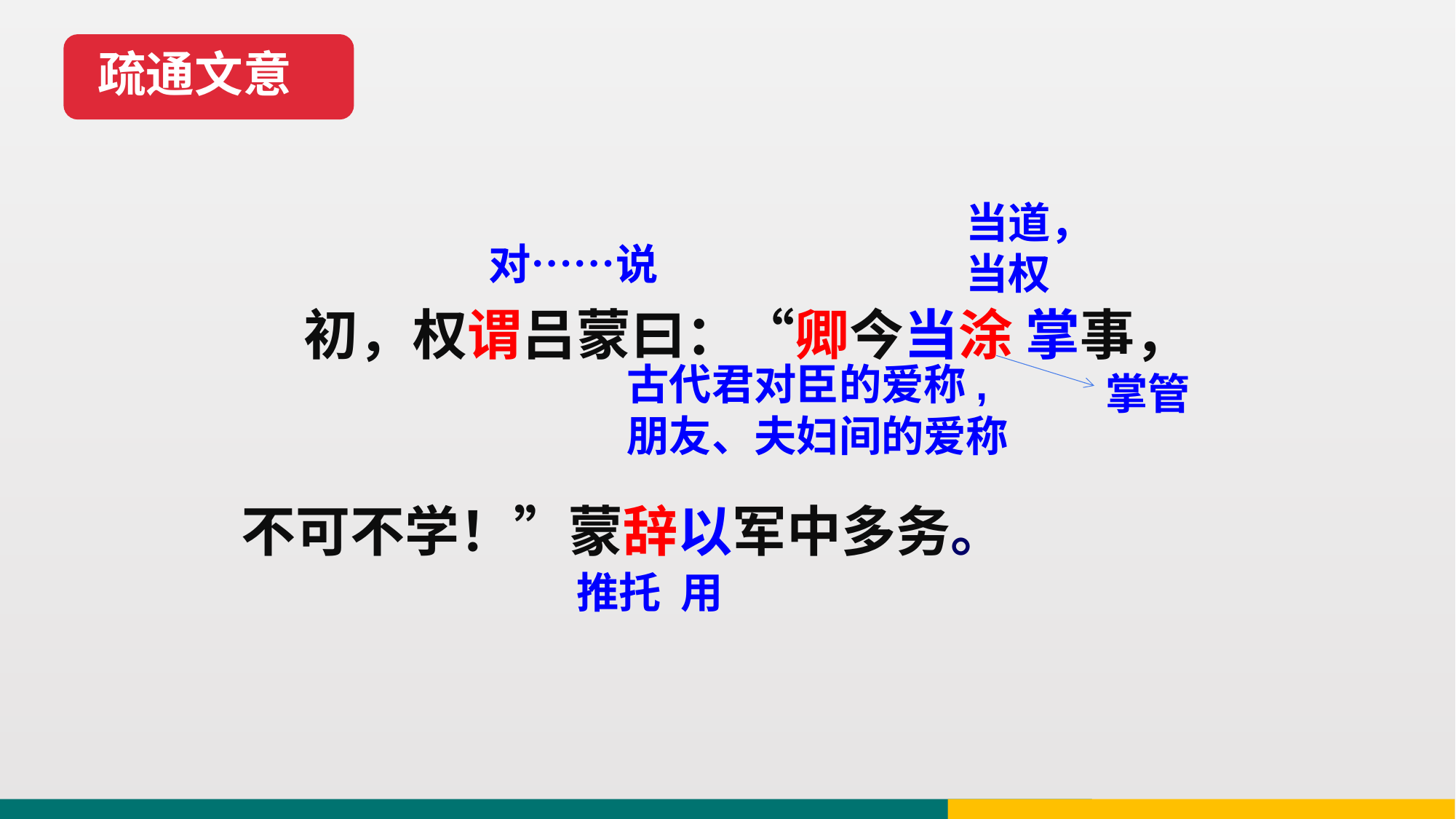

疏通文意
当道，当权
对……说
    初，权谓吕蒙曰：“卿今当涂 掌事，

不可不学！”蒙辞以军中多务。
古代君对臣的爱称,朋友、夫妇间的爱称
掌管
推托
用